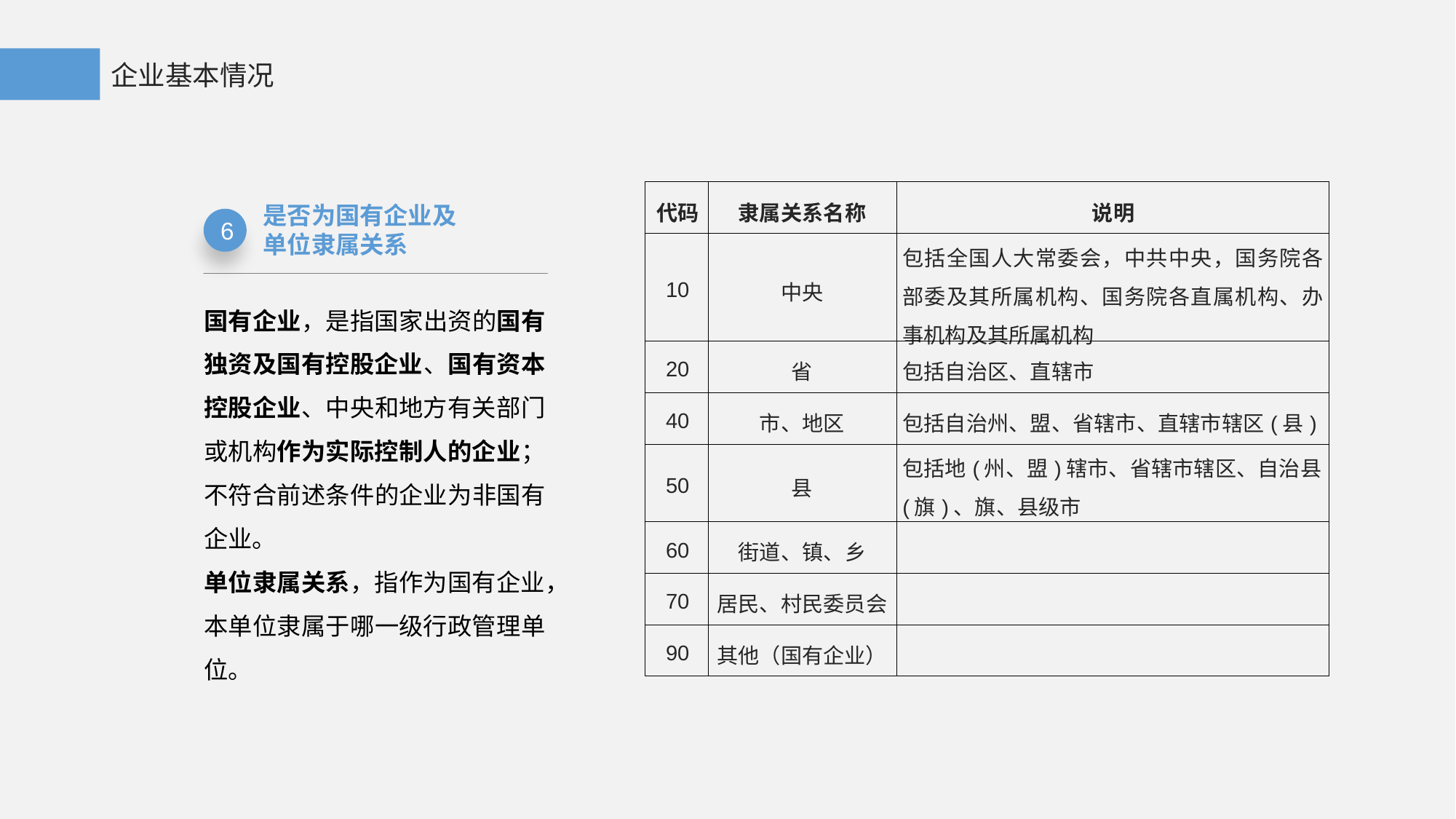

企业基本情况
| 代码 | 隶属关系名称 | 说明 |
| --- | --- | --- |
| 10 | 中央 | 包括全国人大常委会，中共中央，国务院各部委及其所属机构、国务院各直属机构、办事机构及其所属机构 |
| 20 | 省 | 包括自治区、直辖市 |
| 40 | 市、地区 | 包括自治州、盟、省辖市、直辖市辖区(县) |
| 50 | 县 | 包括地(州、盟)辖市、省辖市辖区、自治县(旗)、旗、县级市 |
| 60 | 街道、镇、乡 |  |
| 70 | 居民、村民委员会 |  |
| 90 | 其他（国有企业） |  |
是否为国有企业及
单位隶属关系
6
国有企业，是指国家出资的国有独资及国有控股企业、国有资本控股企业、中央和地方有关部门或机构作为实际控制人的企业；不符合前述条件的企业为非国有企业。
单位隶属关系，指作为国有企业，本单位隶属于哪一级行政管理单位。

13